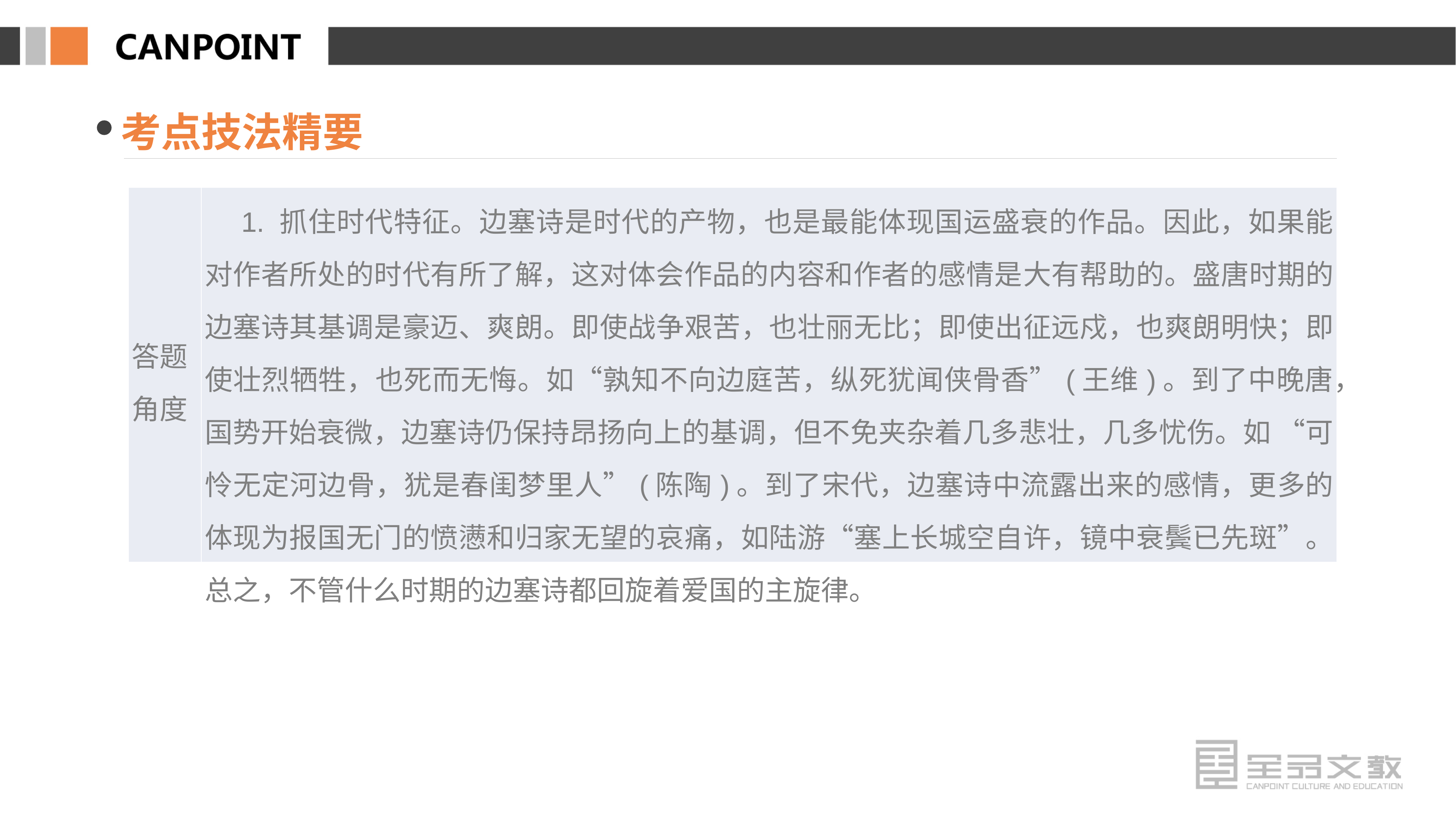

考点技法精要

| 答题 角度 | 1. 抓住时代特征。边塞诗是时代的产物，也是最能体现国运盛衰的作品。因此，如果能对作者所处的时代有所了解，这对体会作品的内容和作者的感情是大有帮助的。盛唐时期的边塞诗其基调是豪迈、爽朗。即使战争艰苦，也壮丽无比；即使出征远戍，也爽朗明快；即使壮烈牺牲，也死而无悔。如“孰知不向边庭苦，纵死犹闻侠骨香”(王维)。到了中晚唐，国势开始衰微，边塞诗仍保持昂扬向上的基调，但不免夹杂着几多悲壮，几多忧伤。如 “可怜无定河边骨，犹是春闺梦里人”(陈陶)。到了宋代，边塞诗中流露出来的感情，更多的体现为报国无门的愤懑和归家无望的哀痛，如陆游“塞上长城空自许，镜中衰鬓已先斑”。总之，不管什么时期的边塞诗都回旋着爱国的主旋律。 |
| --- | --- |